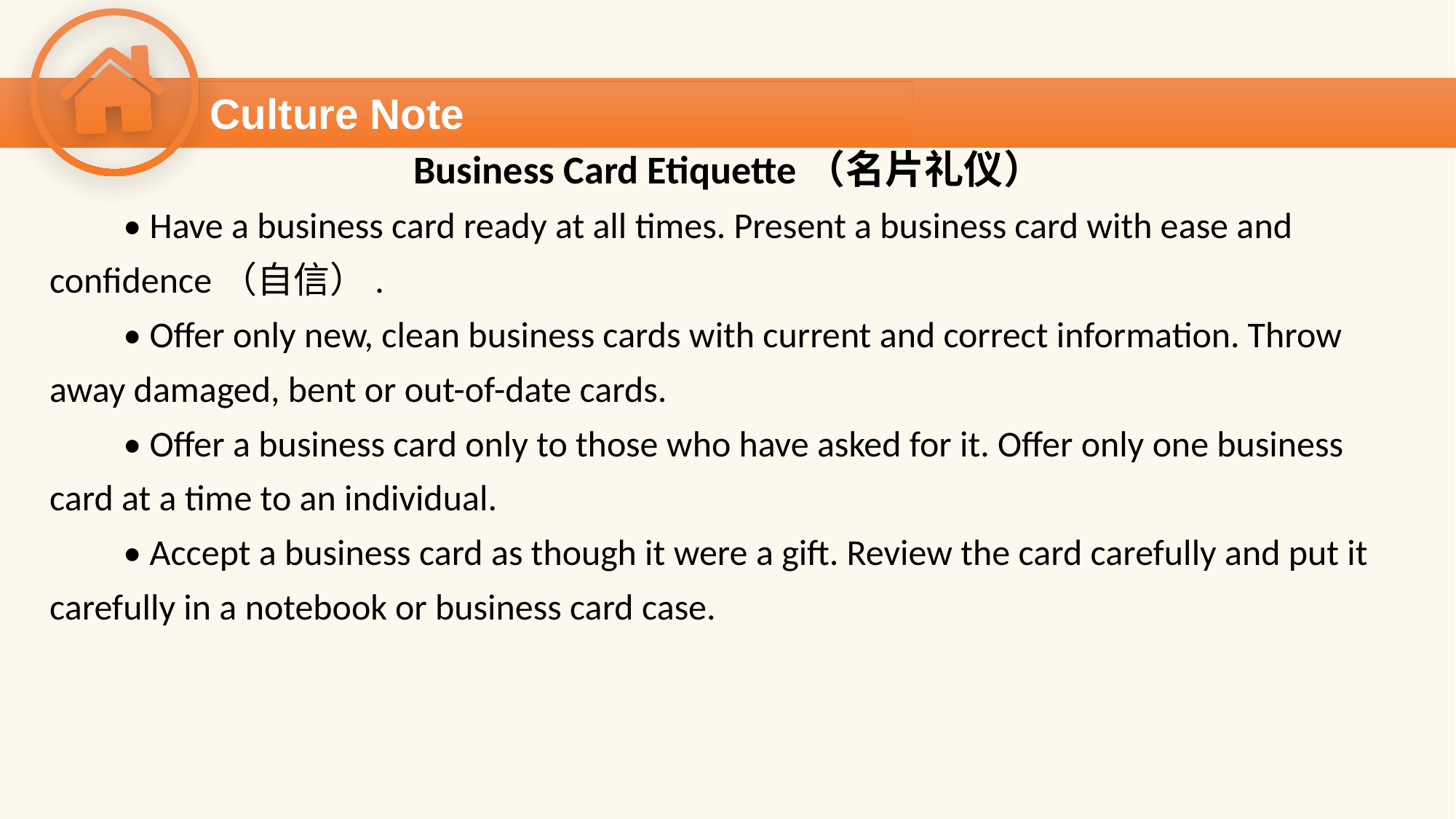

Culture Note
Business Card Etiquette（名片礼仪）
         • Have a business card ready at all times. Present a business card with ease and
confidence（自信）.
         • Offer only new, clean business cards with current and correct information. Throw
away damaged, bent or out-of-date cards.
         • Offer a business card only to those who have asked for it. Offer only one business
card at a time to an individual.
         • Accept a business card as though it were a gift. Review the card carefully and put it
carefully in a notebook or business card case.